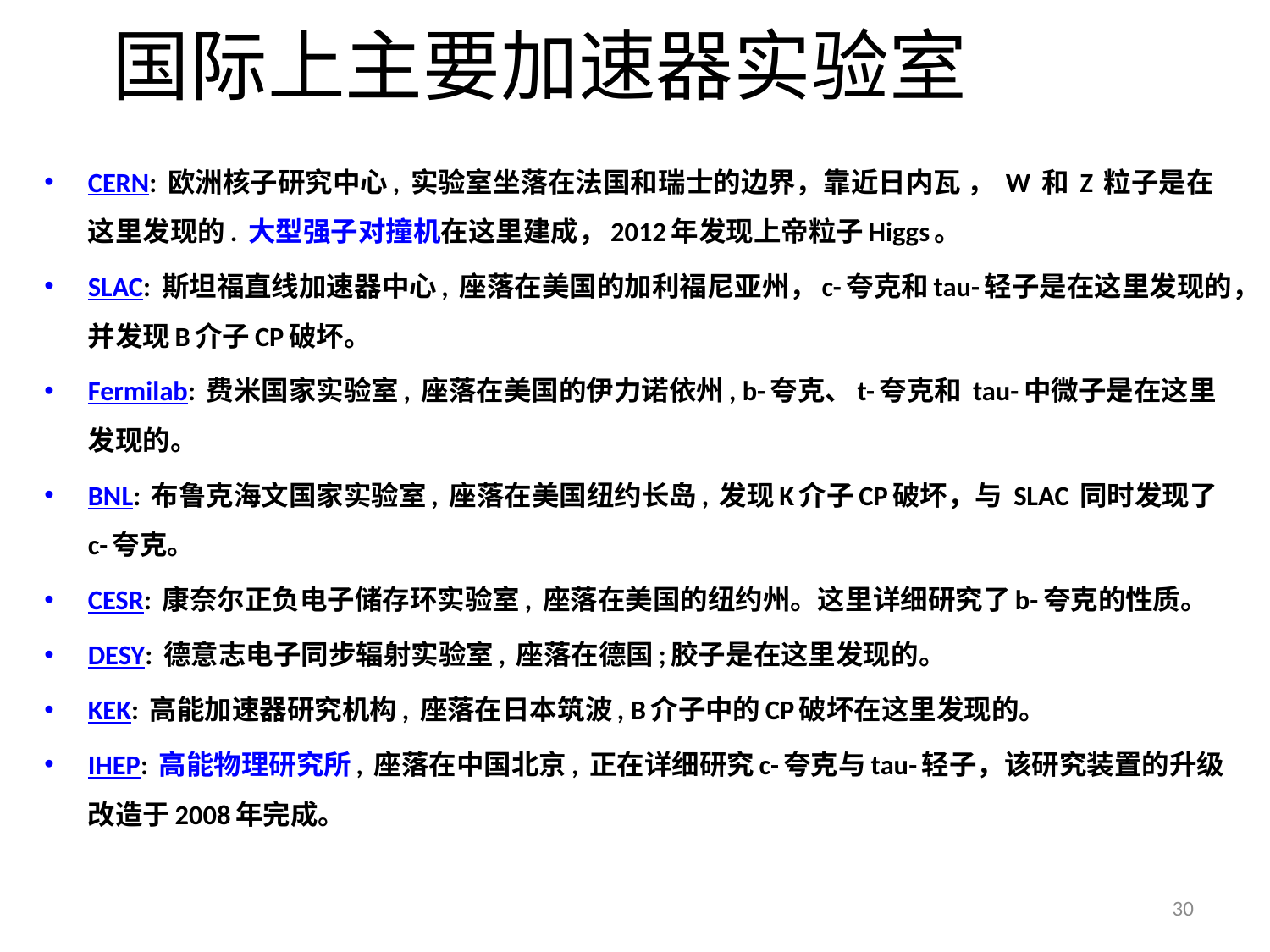

# 国际上主要加速器实验室
CERN: 欧洲核子研究中心, 实验室坐落在法国和瑞士的边界，靠近日内瓦 ， W 和 Z 粒子是在这里发现的. 大型强子对撞机在这里建成，2012年发现上帝粒子Higgs。
SLAC: 斯坦福直线加速器中心, 座落在美国的加利福尼亚州，c-夸克和tau-轻子是在这里发现的，并发现B介子CP破坏。
Fermilab: 费米国家实验室, 座落在美国的伊力诺依州, b-夸克、t-夸克和 tau-中微子是在这里发现的。
BNL: 布鲁克海文国家实验室, 座落在美国纽约长岛, 发现K介子CP破坏，与 SLAC 同时发现了c-夸克。
CESR: 康奈尔正负电子储存环实验室, 座落在美国的纽约州。这里详细研究了b-夸克的性质。
DESY: 德意志电子同步辐射实验室, 座落在德国;胶子是在这里发现的。
KEK: 高能加速器研究机构, 座落在日本筑波, B介子中的CP破坏在这里发现的。
IHEP: 高能物理研究所, 座落在中国北京, 正在详细研究c-夸克与tau-轻子，该研究装置的升级改造于2008年完成。
30